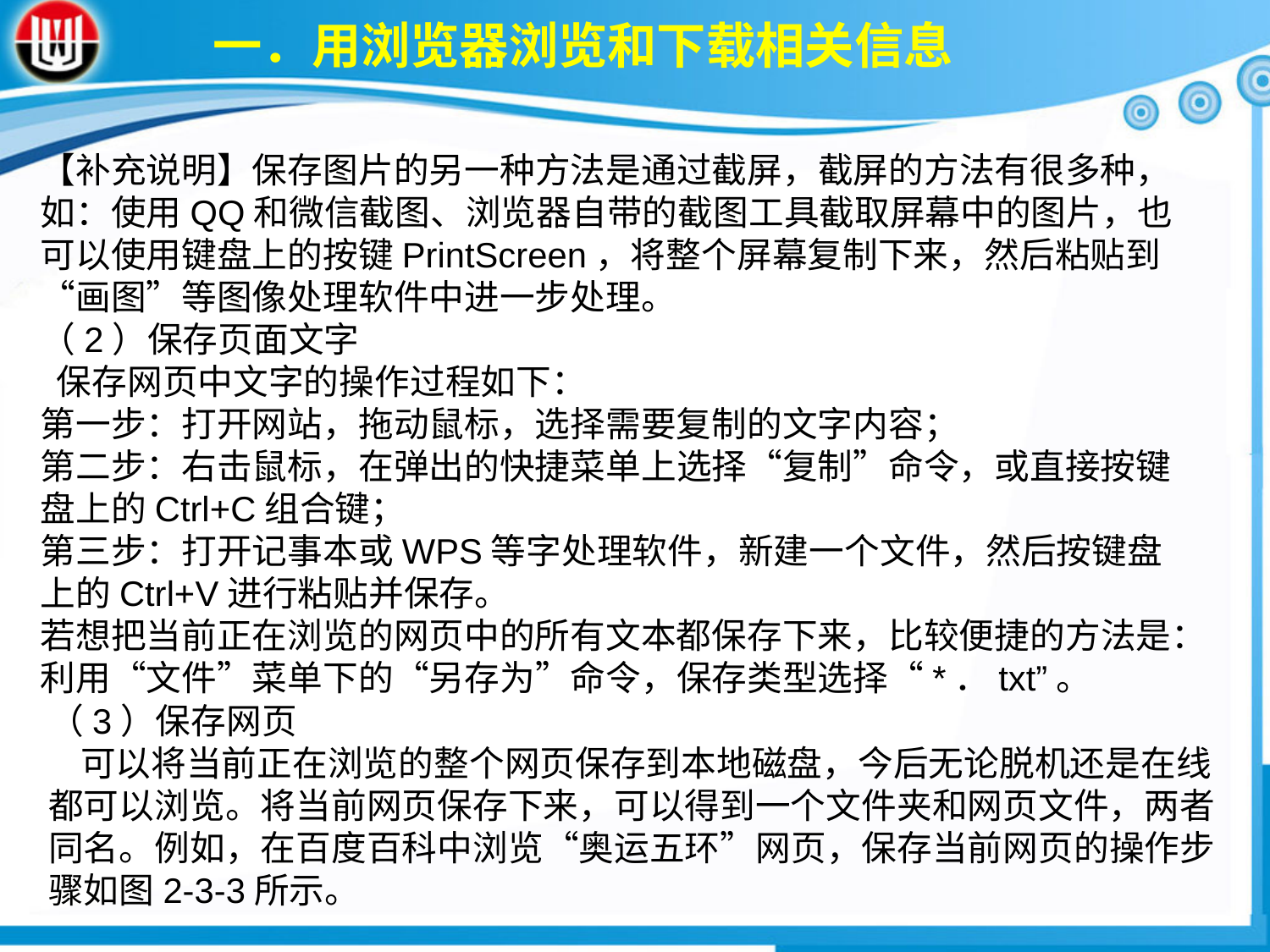

一．用浏览器浏览和下载相关信息
【补充说明】保存图片的另一种方法是通过截屏，截屏的方法有很多种，如：使用QQ和微信截图、浏览器自带的截图工具截取屏幕中的图片，也可以使用键盘上的按键PrintScreen，将整个屏幕复制下来，然后粘贴到“画图”等图像处理软件中进一步处理。（2）保存页面文字 保存网页中文字的操作过程如下：第一步：打开网站，拖动鼠标，选择需要复制的文字内容；第二步：右击鼠标，在弹出的快捷菜单上选择“复制”命令，或直接按键盘上的Ctrl+C组合键；第三步：打开记事本或WPS等字处理软件，新建一个文件，然后按键盘上的Ctrl+V进行粘贴并保存。若想把当前正在浏览的网页中的所有文本都保存下来，比较便捷的方法是：利用“文件”菜单下的“另存为”命令，保存类型选择“*．txt”。

（3）保存网页   可以将当前正在浏览的整个网页保存到本地磁盘，今后无论脱机还是在线都可以浏览。将当前网页保存下来，可以得到一个文件夹和网页文件，两者同名。例如，在百度百科中浏览“奥运五环”网页，保存当前网页的操作步骤如图2-3-3所示。